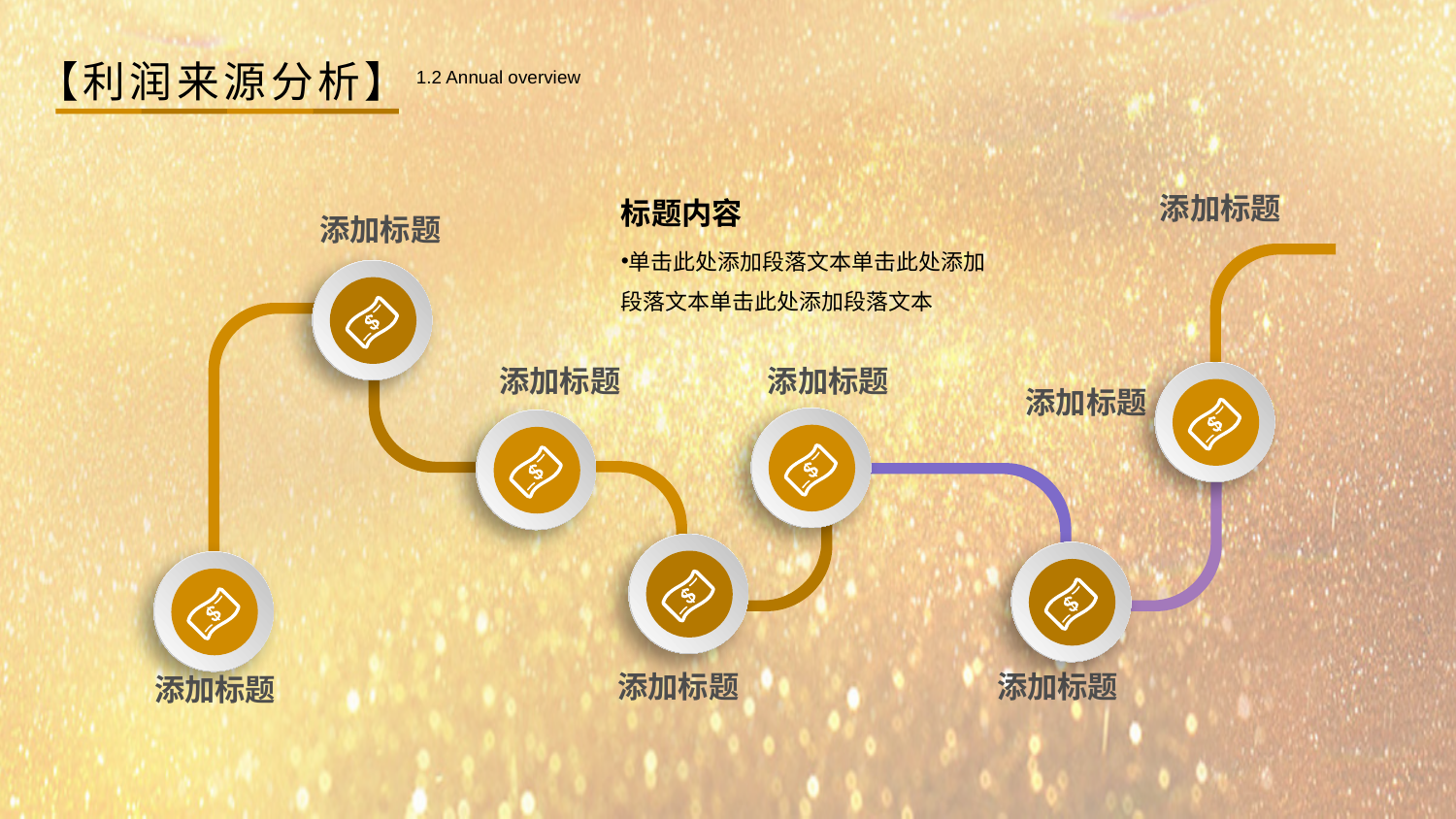

【利润来源分析】
1.2 Annual overview

标题内容
添加标题
添加标题

添加标题
添加标题

添加标题

添加标题
添加标题
添加标题
单击此处添加段落文本单击此处添加段落文本单击此处添加段落文本